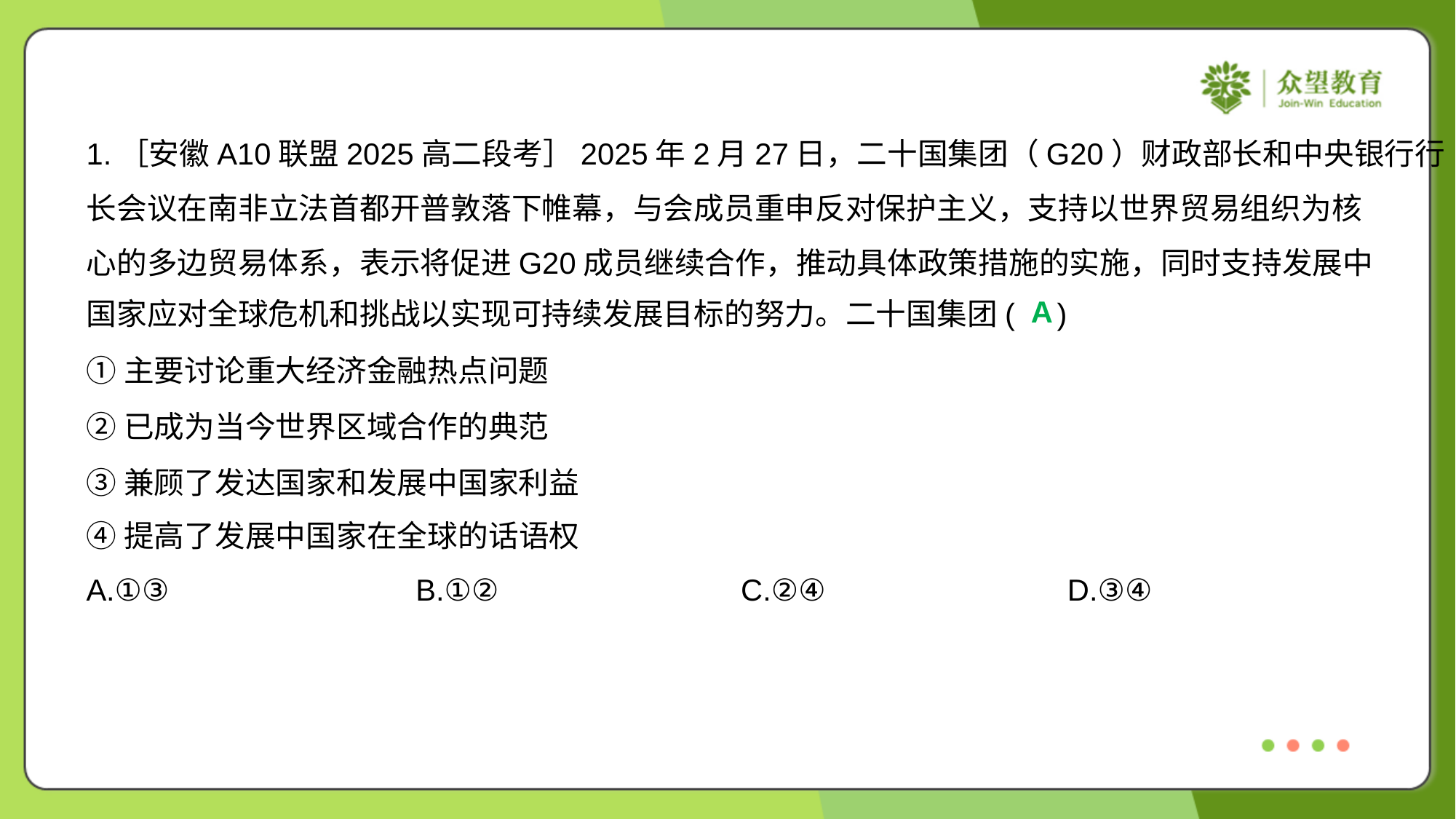

1.［安徽A10联盟2025高二段考］2025年2月27日，二十国集团（G20）财政部长和中央银行行
长会议在南非立法首都开普敦落下帷幕，与会成员重申反对保护主义，支持以世界贸易组织为核
心的多边贸易体系，表示将促进G20成员继续合作，推动具体政策措施的实施，同时支持发展中
国家应对全球危机和挑战以实现可持续发展目标的努力。二十国集团(     )
A
①主要讨论重大经济金融热点问题
②已成为当今世界区域合作的典范
③兼顾了发达国家和发展中国家利益
④提高了发展中国家在全球的话语权
A.①③	B.①②	C.②④	D.③④